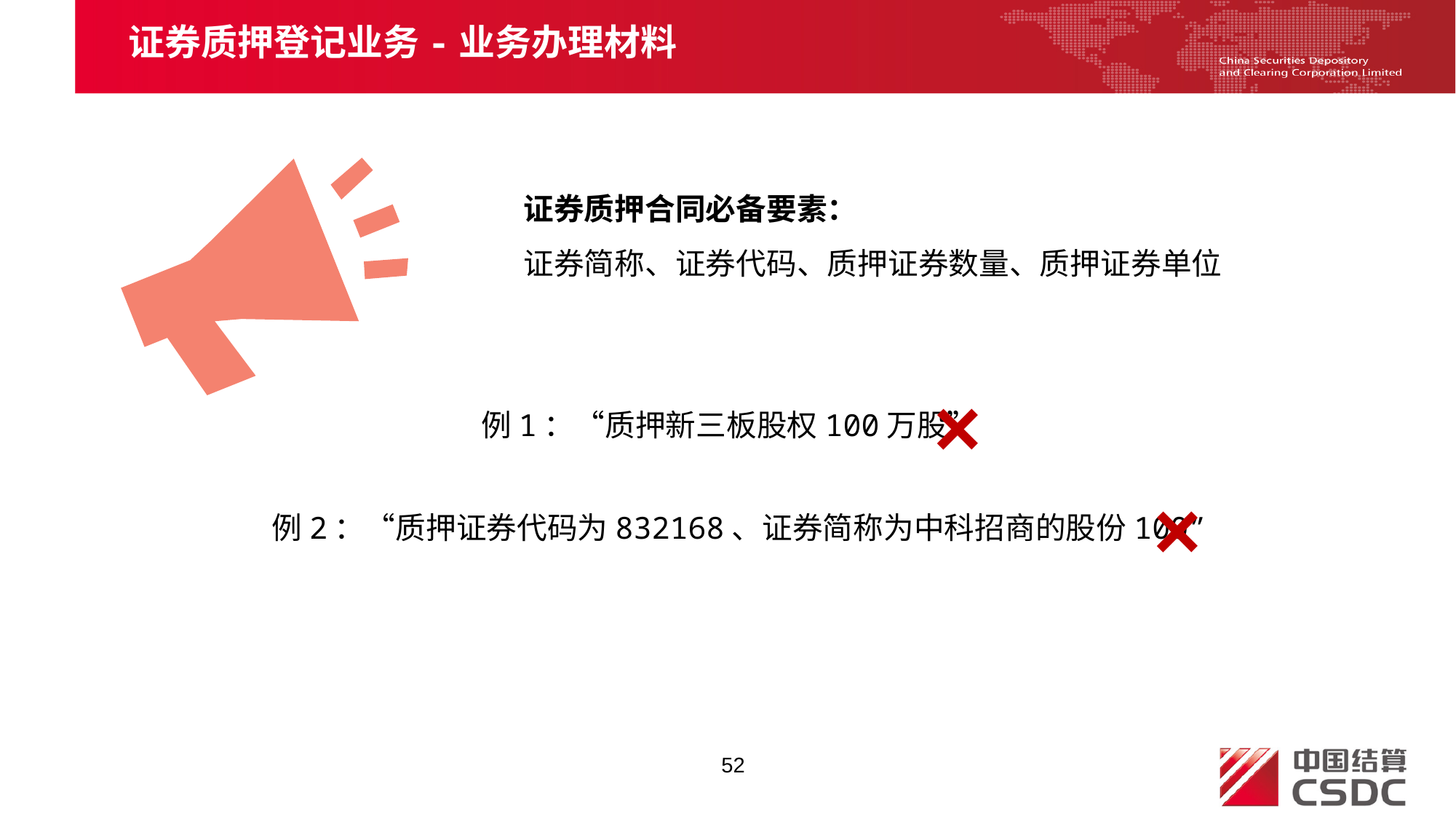

证券质押登记业务-业务办理材料
证券质押合同必备要素：
证券简称、证券代码、质押证券数量、质押证券单位

×
例1：“质押新三板股权100万股”
×
例2：“质押证券代码为832168、证券简称为中科招商的股份100”
52